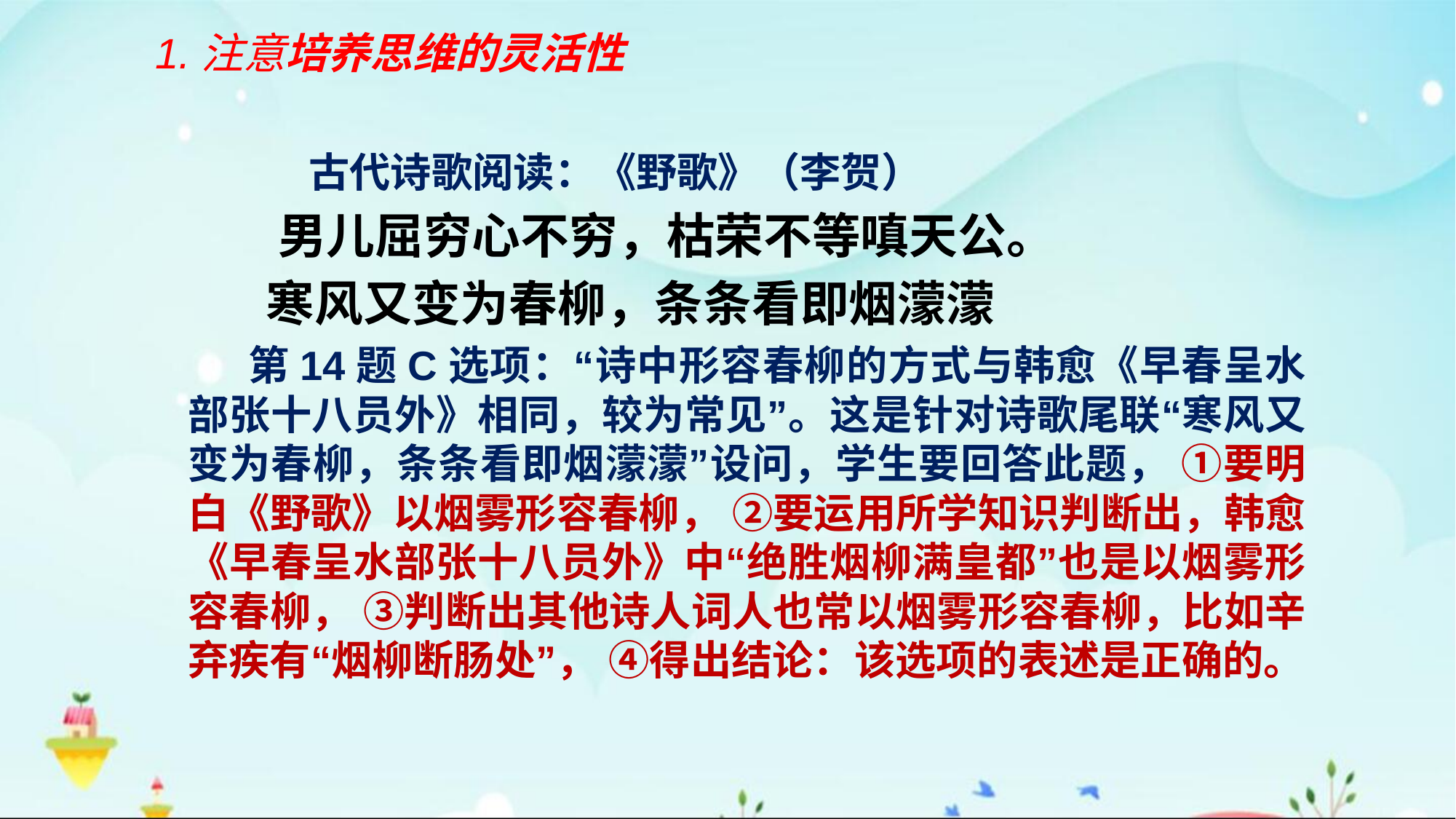

1.注意培养思维的灵活性
           古代诗歌阅读：《野歌》（李贺）
       男儿屈穷心不穷，枯荣不等嗔天公。
      寒风又变为春柳，条条看即烟濛濛
    第14题C选项：“诗中形容春柳的方式与韩愈《早春呈水部张十八员外》相同，较为常见”。这是针对诗歌尾联“寒风又变为春柳，条条看即烟濛濛”设问，学生要回答此题， ①要明白《野歌》以烟雾形容春柳， ②要运用所学知识判断出，韩愈《早春呈水部张十八员外》中“绝胜烟柳满皇都”也是以烟雾形容春柳， ③判断出其他诗人词人也常以烟雾形容春柳，比如辛弃疾有“烟柳断肠处”， ④得出结论：该选项的表述是正确的。